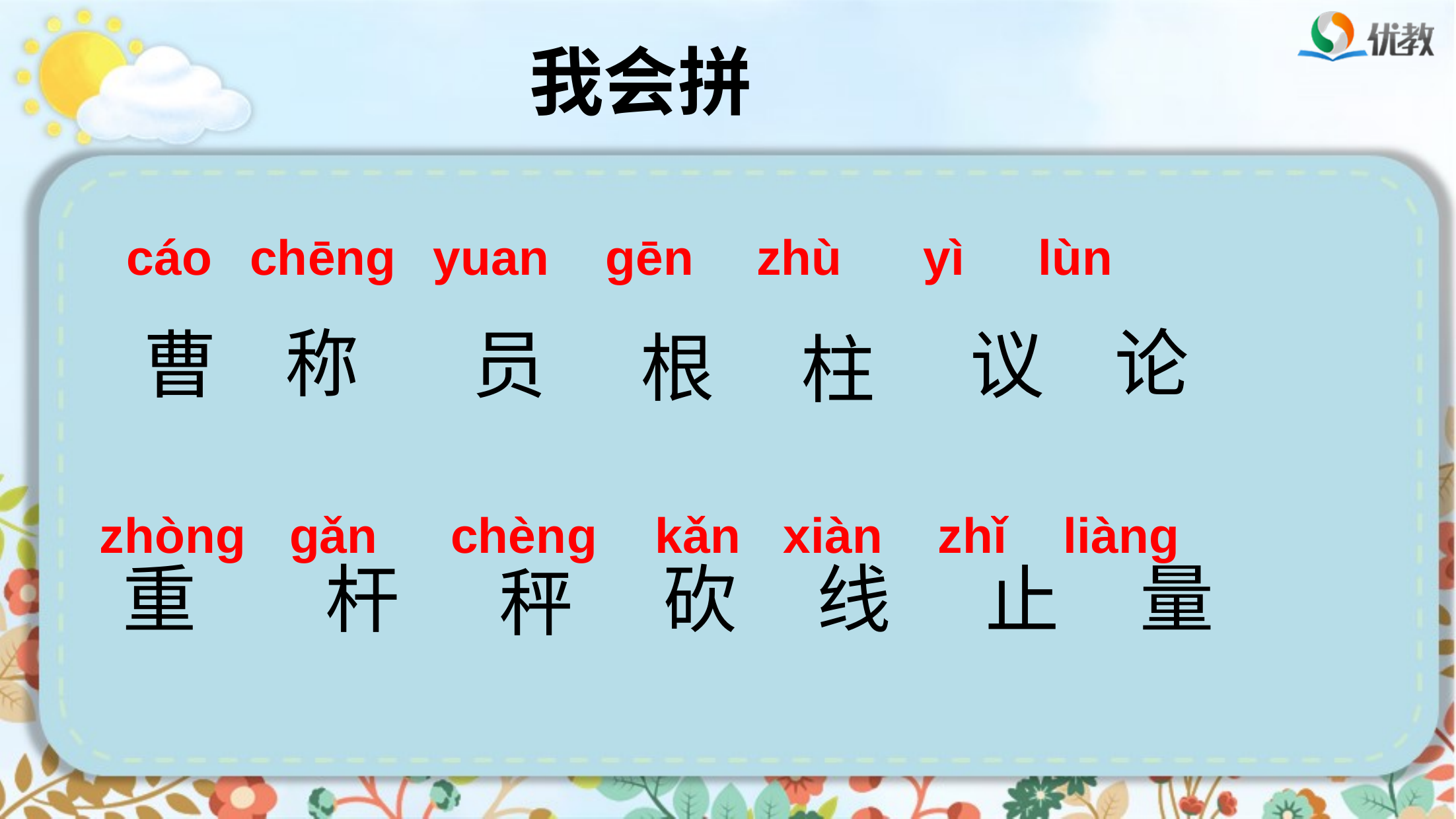

我会拼

cáo    chēnɡ yuan   ɡēn zhù yì lùn

称

论

曹

员

议

根

柱

zhònɡ  ɡǎn  chènɡ  kǎn xiàn zhǐ  liànɡ

量

重

杆

砍

线

止

秤